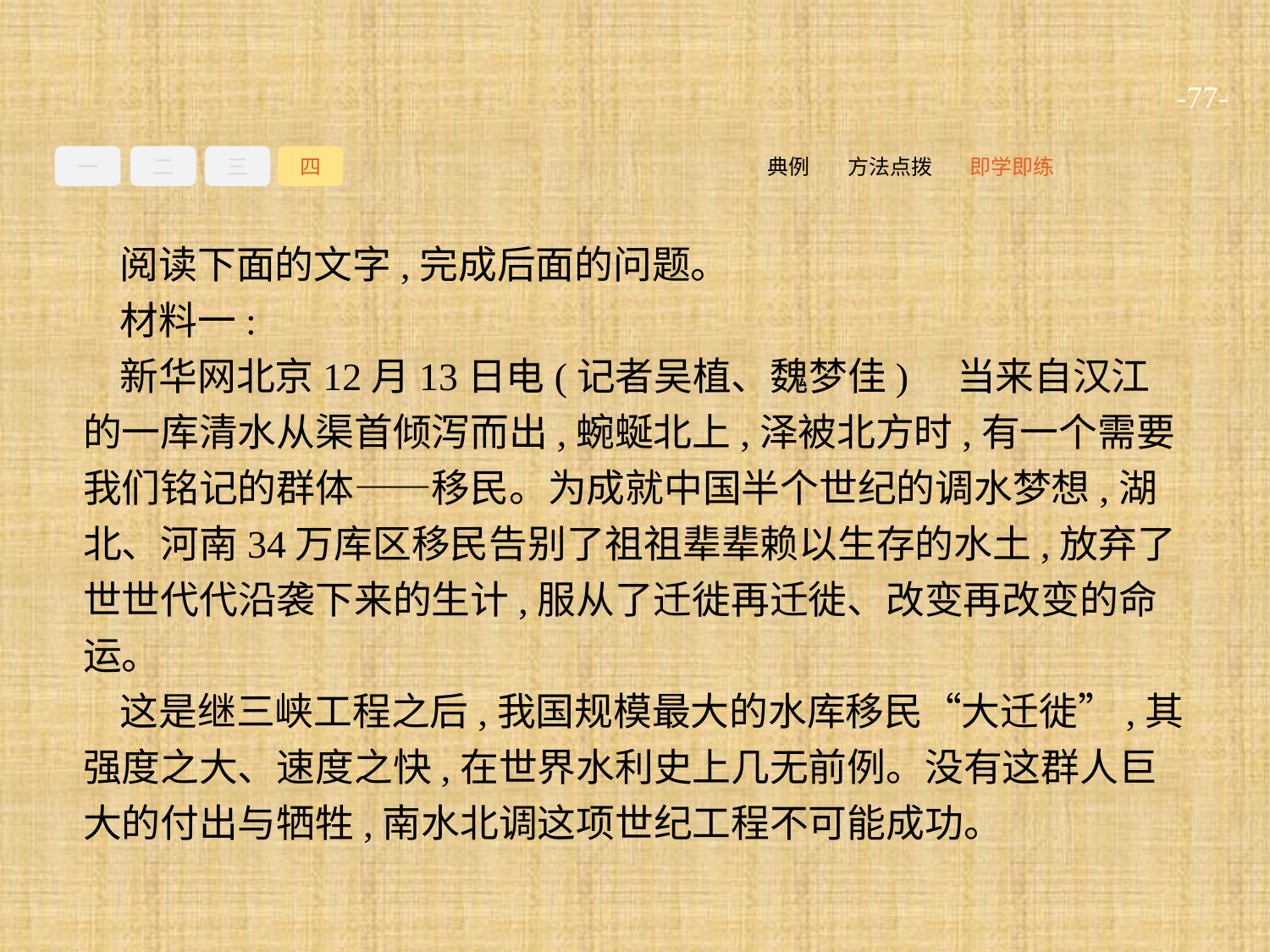

-77-
一
二
三
四
即学即练
方法点拨
典例
阅读下面的文字,完成后面的问题。
材料一:
新华网北京12月13日电(记者吴植、魏梦佳)　当来自汉江的一库清水从渠首倾泻而出,蜿蜒北上,泽被北方时,有一个需要我们铭记的群体——移民。为成就中国半个世纪的调水梦想,湖北、河南34万库区移民告别了祖祖辈辈赖以生存的水土,放弃了世世代代沿袭下来的生计,服从了迁徙再迁徙、改变再改变的命运。
这是继三峡工程之后,我国规模最大的水库移民“大迁徙”,其强度之大、速度之快,在世界水利史上几无前例。没有这群人巨大的付出与牺牲,南水北调这项世纪工程不可能成功。